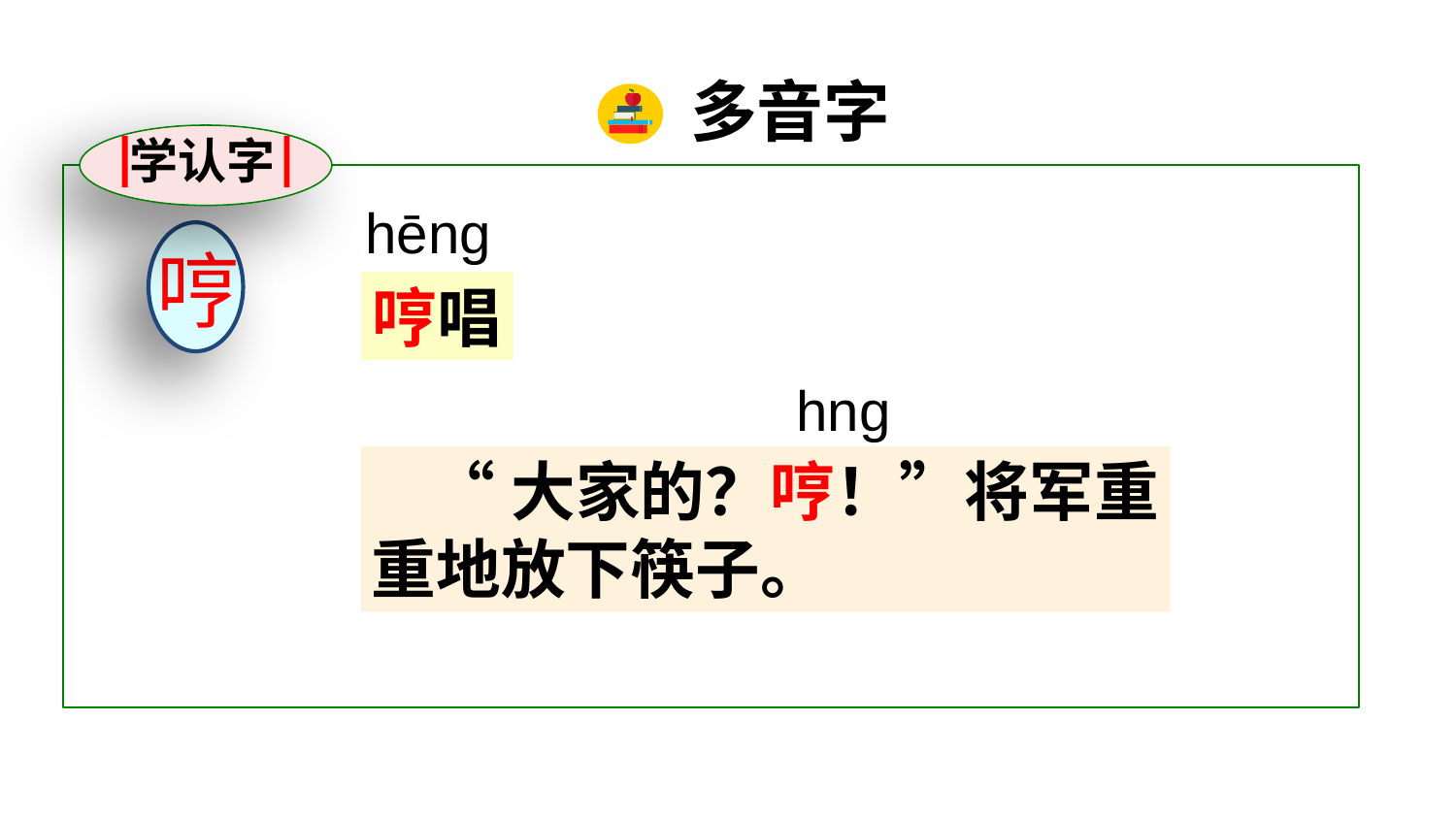

多音字

学认字

hēnɡ

哼
哼唱
hnɡ
    “大家的？哼！”将军重
重地放下筷子。